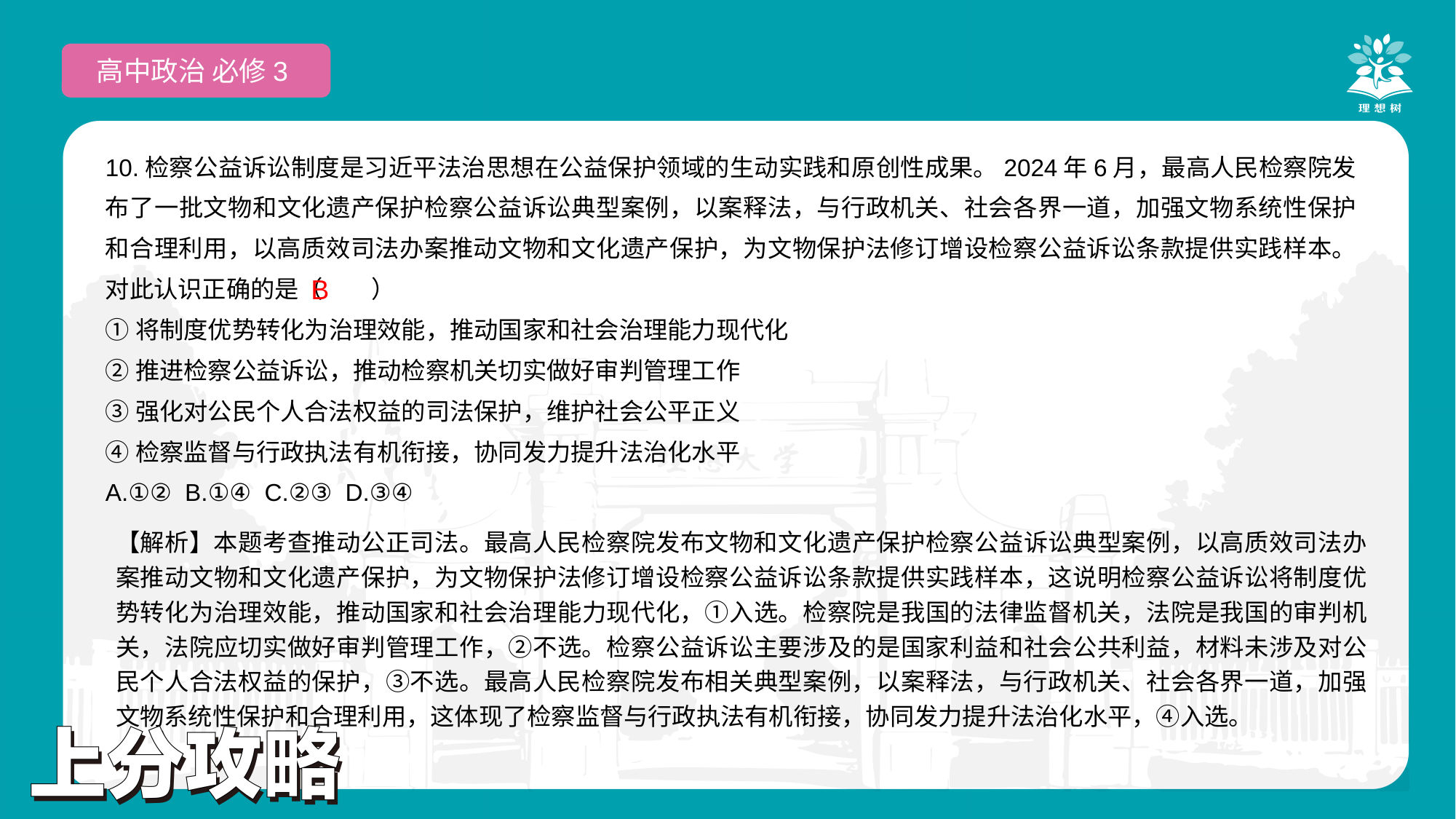

高中政治 必修3
10.检察公益诉讼制度是习近平法治思想在公益保护领域的生动实践和原创性成果。2024年6月，最高人民检察院发布了一批文物和文化遗产保护检察公益诉讼典型案例，以案释法，与行政机关、社会各界一道，加强文物系统性保护和合理利用，以高质效司法办案推动文物和文化遗产保护，为文物保护法修订增设检察公益诉讼条款提供实践样本。对此认识正确的是（　　）
①将制度优势转化为治理效能，推动国家和社会治理能力现代化
②推进检察公益诉讼，推动检察机关切实做好审判管理工作
③强化对公民个人合法权益的司法保护，维护社会公平正义
④检察监督与行政执法有机衔接，协同发力提升法治化水平
A.①②  B.①④  C.②③  D.③④
 B
【解析】本题考查推动公正司法。最高人民检察院发布文物和文化遗产保护检察公益诉讼典型案例，以高质效司法办案推动文物和文化遗产保护，为文物保护法修订增设检察公益诉讼条款提供实践样本，这说明检察公益诉讼将制度优势转化为治理效能，推动国家和社会治理能力现代化，①入选。检察院是我国的法律监督机关，法院是我国的审判机关，法院应切实做好审判管理工作，②不选。检察公益诉讼主要涉及的是国家利益和社会公共利益，材料未涉及对公民个人合法权益的保护，③不选。最高人民检察院发布相关典型案例，以案释法，与行政机关、社会各界一道，加强文物系统性保护和合理利用，这体现了检察监督与行政执法有机衔接，协同发力提升法治化水平，④入选。